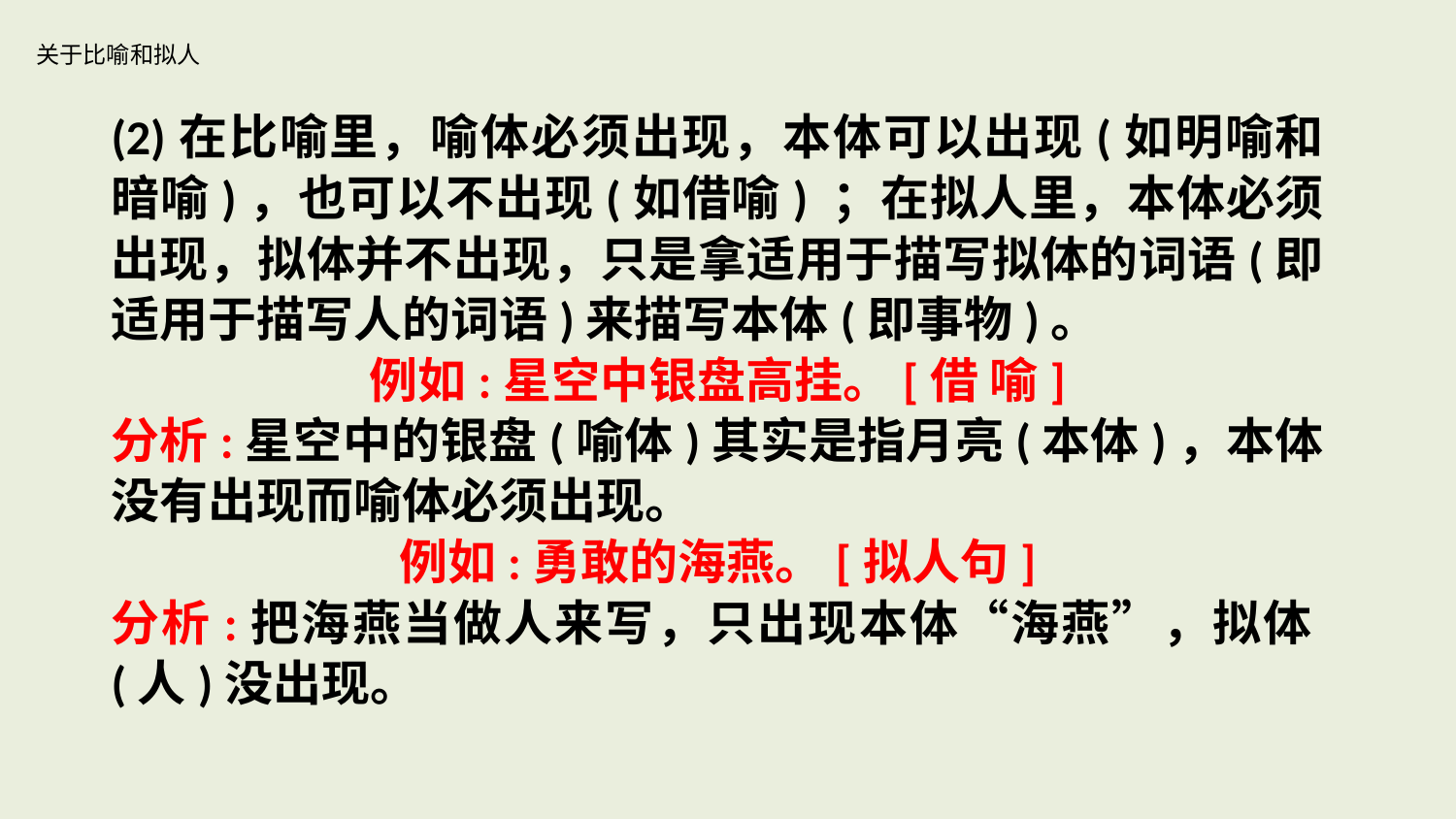

# 关于比喻和拟人
(2)在比喻里，喻体必须出现，本体可以出现(如明喻和暗喻)，也可以不出现(如借喻) ；在拟人里，本体必须出现，拟体并不出现，只是拿适用于描写拟体的词语(即适用于描写人的词语)来描写本体(即事物)。
例如:星空中银盘高挂。[借 喻]
分析:星空中的银盘(喻体)其实是指月亮(本体)，本体没有出现而喻体必须出现。
例如:勇敢的海燕。[拟人句]
分析:把海燕当做人来写，只出现本体“海燕”，拟体(人)没出现。